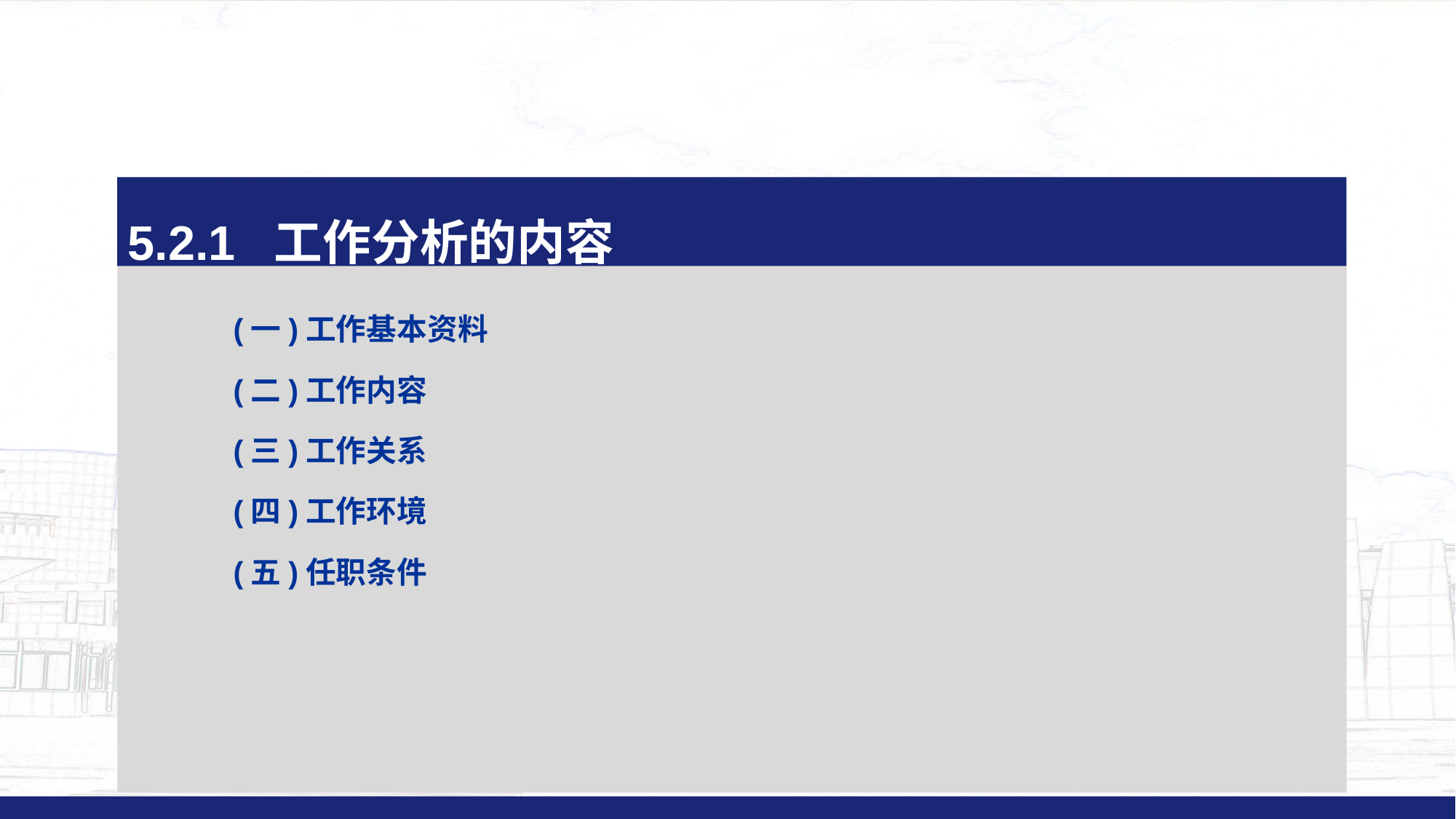

5.2.1  工作分析的内容

(一)工作基本资料
(二)工作内容
(三)工作关系
(四)工作环境
(五)任职条件